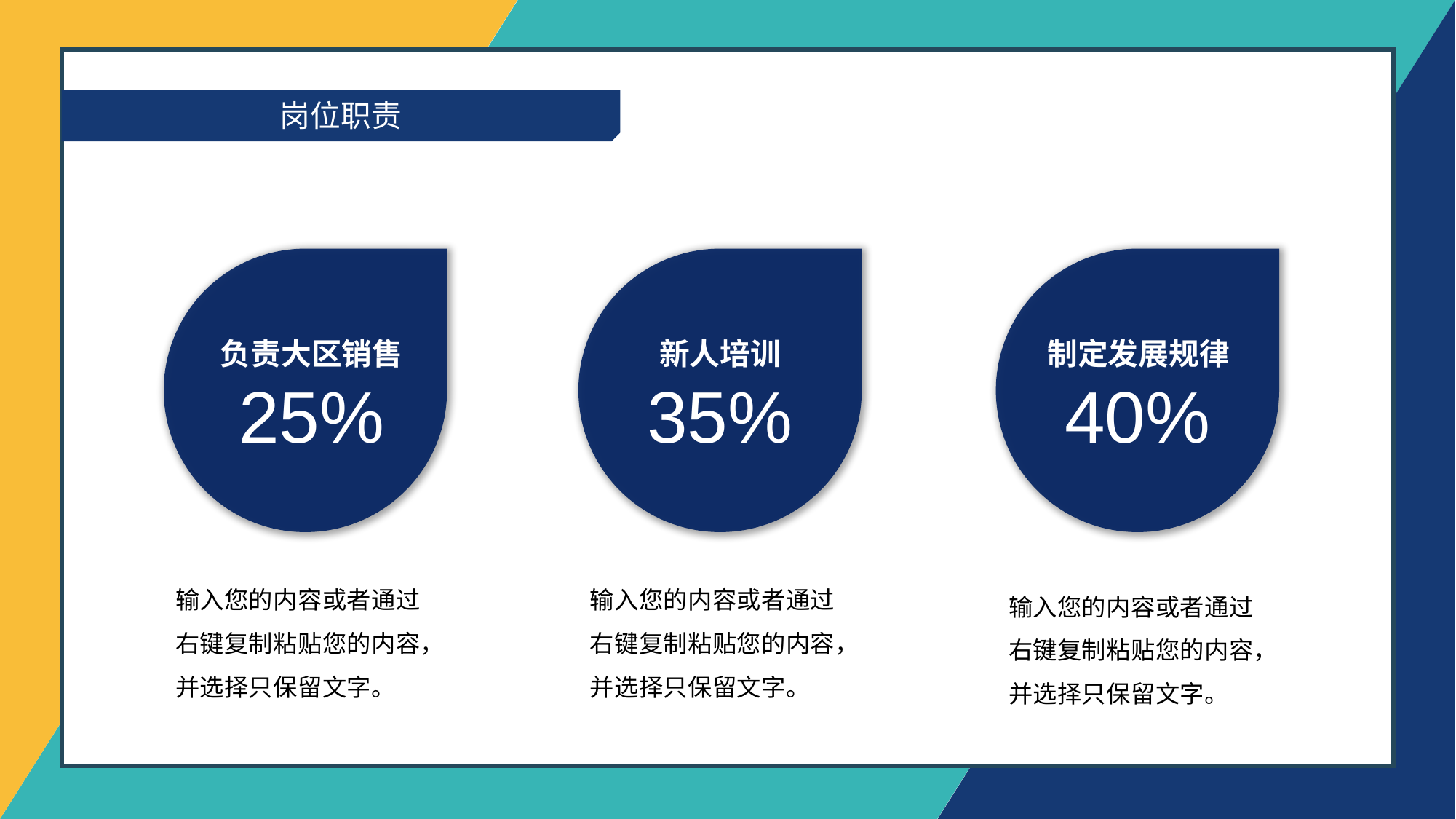

岗位职责

负责大区销售
新人培训
制定发展规律
35%
40%
25%
输入您的内容或者通过右键复制粘贴您的内容，并选择只保留文字。
输入您的内容或者通过右键复制粘贴您的内容，并选择只保留文字。
输入您的内容或者通过右键复制粘贴您的内容，并选择只保留文字。